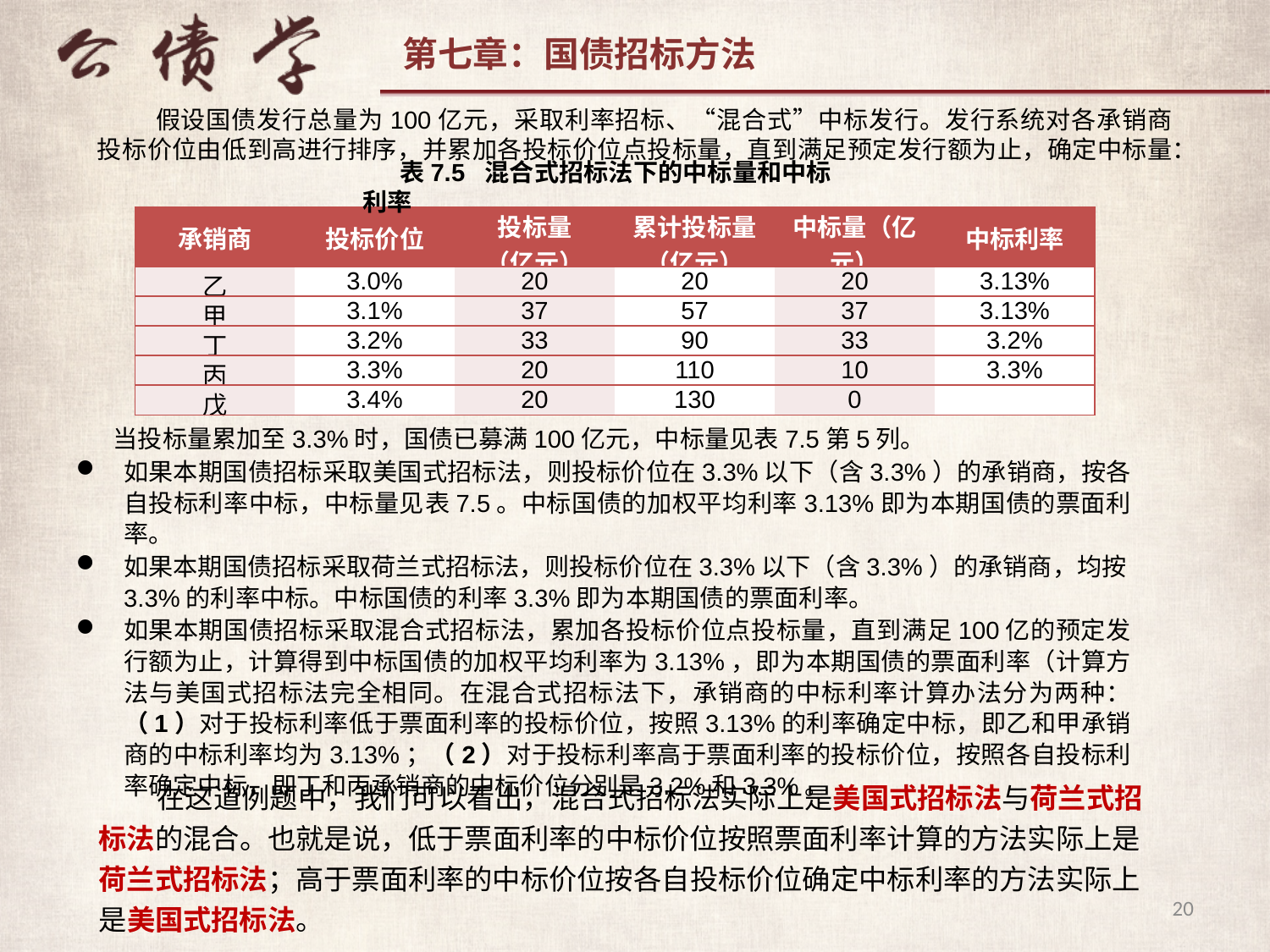

假设国债发行总量为100亿元，采取利率招标、“混合式”中标发行。发行系统对各承销商投标价位由低到高进行排序，并累加各投标价位点投标量，直到满足预定发行额为止，确定中标量：
表7.5  混合式招标法下的中标量和中标利率
| 承销商 | 投标价位 | 投标量 （亿元） | 累计投标量 （亿元） | 中标量（亿元） | 中标利率 |
| --- | --- | --- | --- | --- | --- |
| 乙 | 3.0% | 20 | 20 | 20 | 3.13% |
| 甲 | 3.1% | 37 | 57 | 37 | 3.13% |
| 丁 | 3.2% | 33 | 90 | 33 | 3.2% |
| 丙 | 3.3% | 20 | 110 | 10 | 3.3% |
| 戊 | 3.4% | 20 | 130 | 0 |  |
当投标量累加至3.3%时，国债已募满100亿元，中标量见表7.5第5列。
如果本期国债招标采取美国式招标法，则投标价位在3.3%以下（含3.3%）的承销商，按各自投标利率中标，中标量见表7.5。中标国债的加权平均利率3.13%即为本期国债的票面利率。
如果本期国债招标采取荷兰式招标法，则投标价位在3.3%以下（含3.3%）的承销商，均按3.3%的利率中标。中标国债的利率3.3%即为本期国债的票面利率。
如果本期国债招标采取混合式招标法，累加各投标价位点投标量，直到满足100亿的预定发行额为止，计算得到中标国债的加权平均利率为3.13%，即为本期国债的票面利率（计算方法与美国式招标法完全相同。在混合式招标法下，承销商的中标利率计算办法分为两种：（1）对于投标利率低于票面利率的投标价位，按照3.13%的利率确定中标，即乙和甲承销商的中标利率均为3.13%；（2）对于投标利率高于票面利率的投标价位，按照各自投标利率确定中标，即丁和丙承销商的中标价位分别是3.2%和3.3%。
在这道例题中，我们可以看出，混合式招标法实际上是美国式招标法与荷兰式招标法的混合。也就是说，低于票面利率的中标价位按照票面利率计算的方法实际上是荷兰式招标法；高于票面利率的中标价位按各自投标价位确定中标利率的方法实际上是美国式招标法。
20